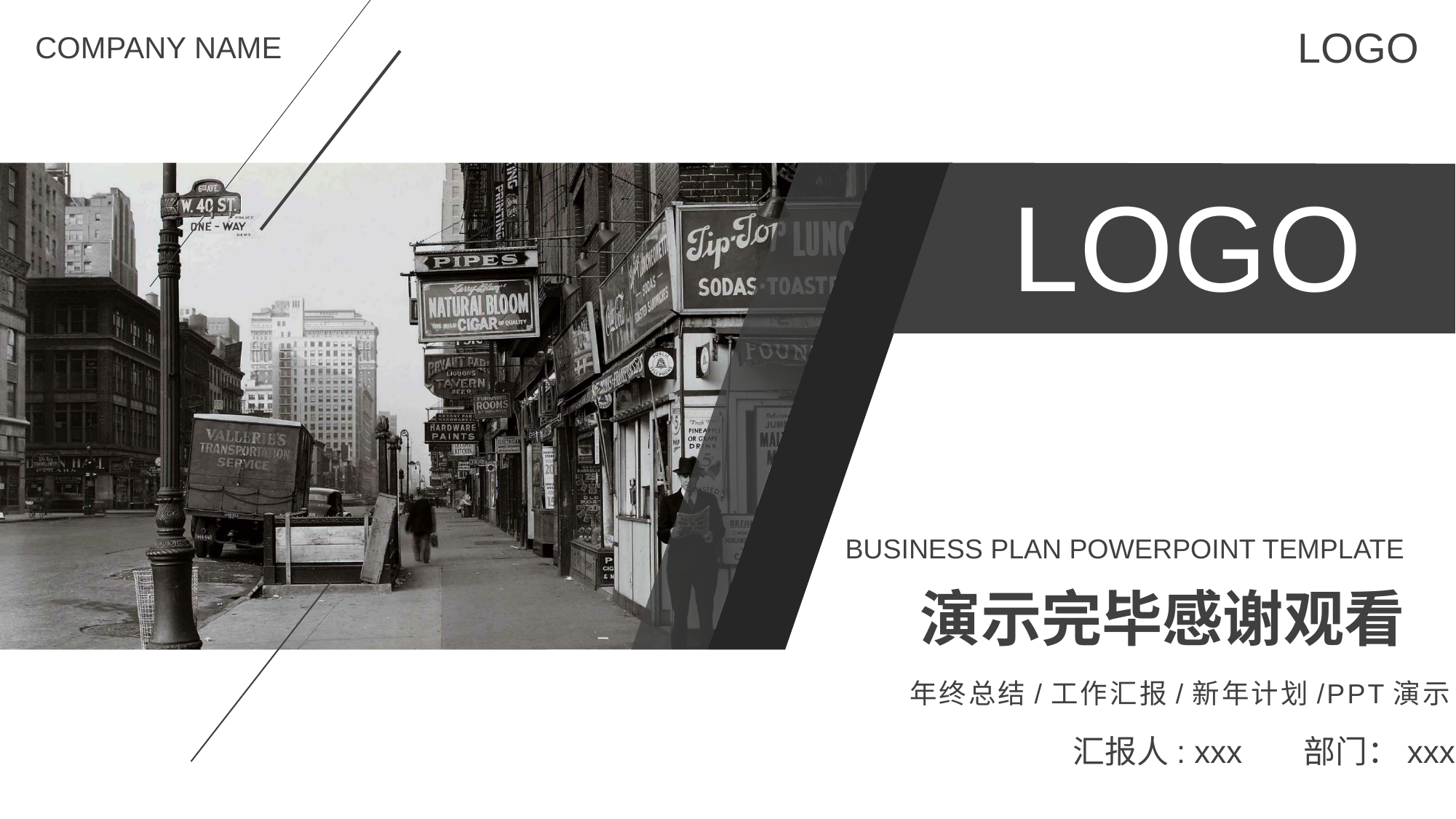

LOGO
COMPANY NAME

LOGO

BUSINESS PLAN POWERPOINT TEMPLATE
演示完毕感谢观看

年终总结/工作汇报/新年计划/PPT演示
汇报人: xxx      部门：xxx